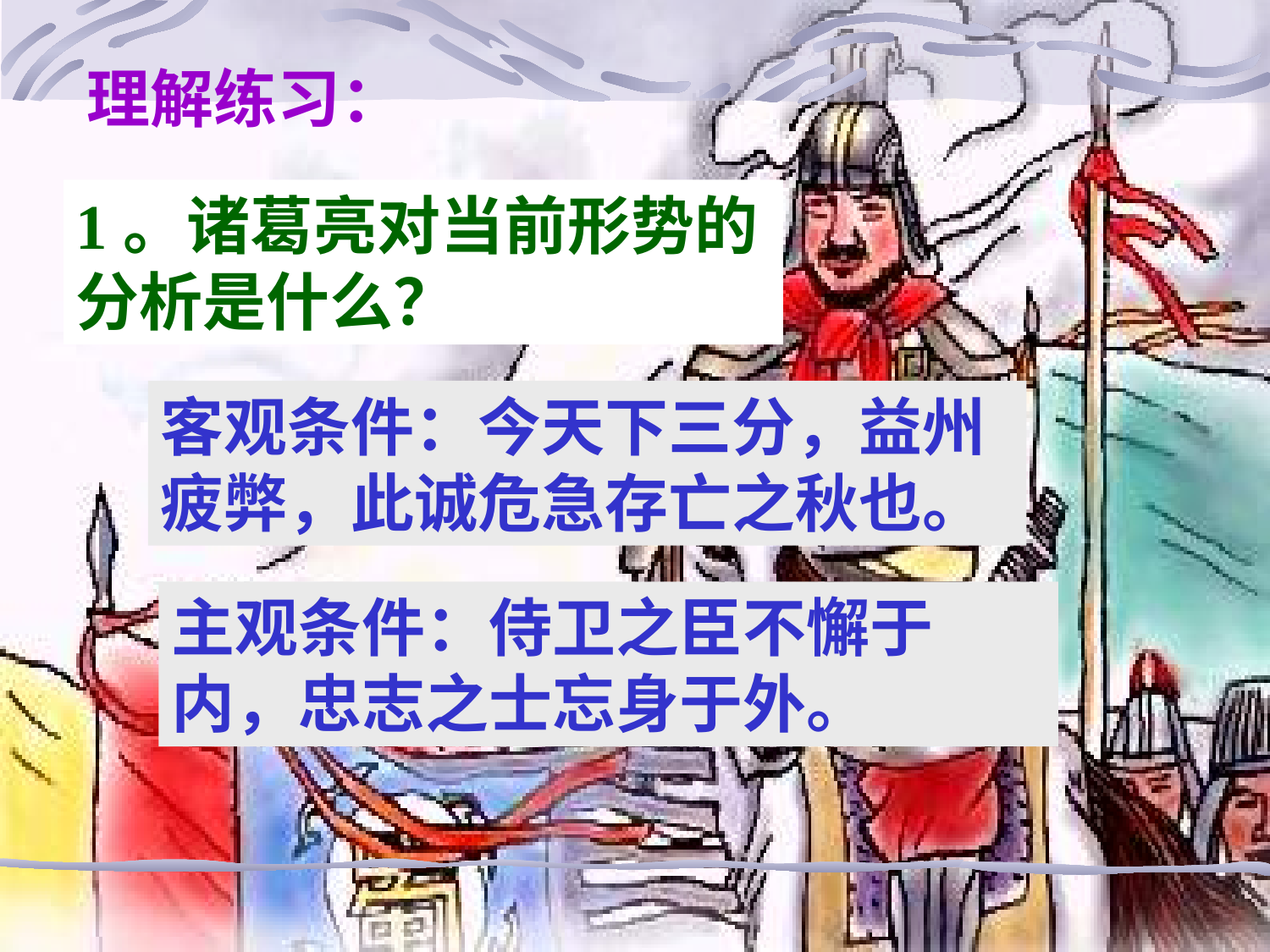

理解练习：
1。诸葛亮对当前形势的分析是什么？
客观条件：今天下三分，益州疲弊，此诚危急存亡之秋也。
主观条件：侍卫之臣不懈于内，忠志之士忘身于外。